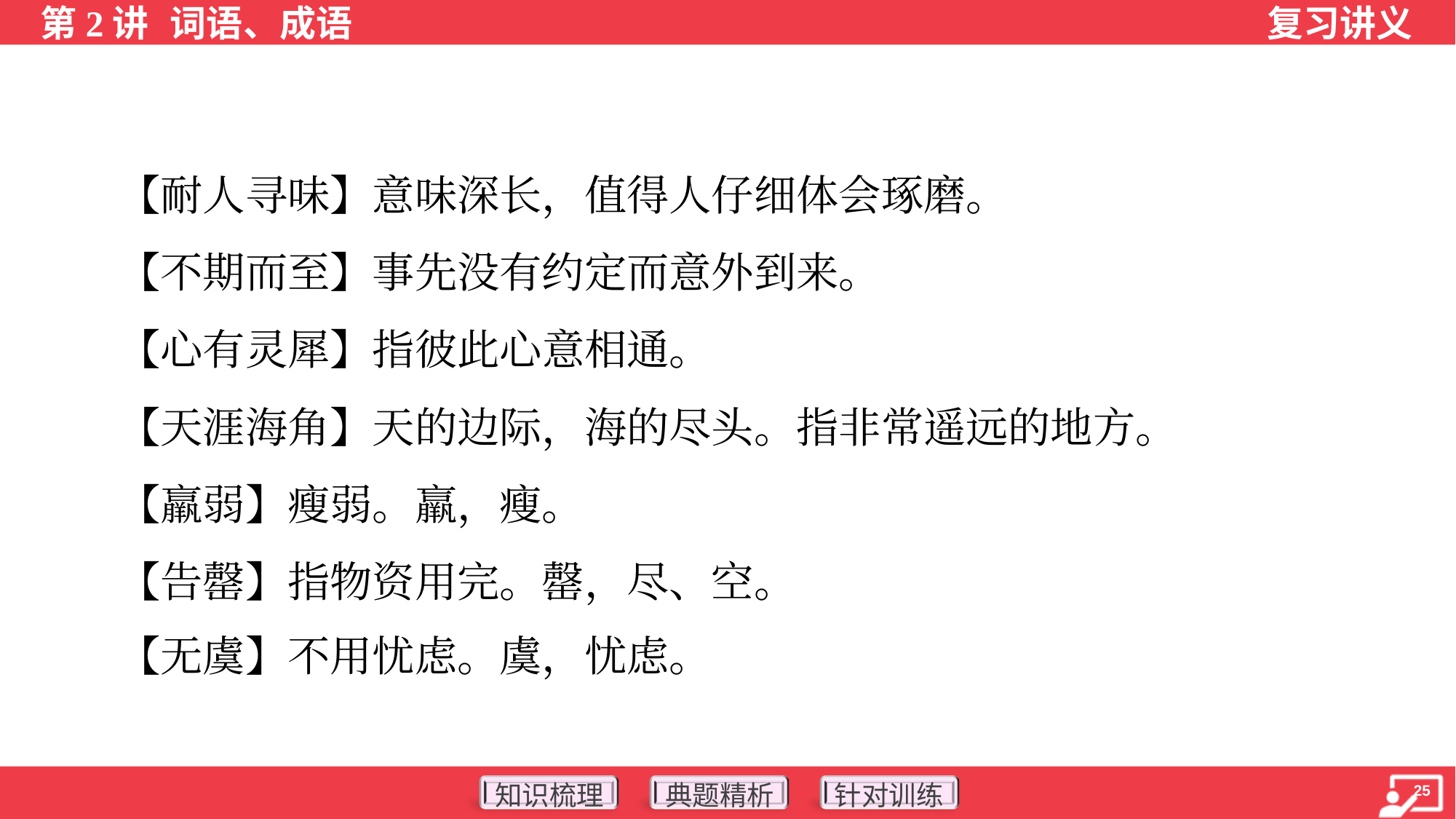

【耐人寻味】意味深长，值得人仔细体会琢磨。
    【不期而至】事先没有约定而意外到来。
    【心有灵犀】指彼此心意相通。
    【天涯海角】天的边际，海的尽头。指非常遥远的地方。
    【羸弱】瘦弱。羸，瘦。
    【告罄】指物资用完。罄，尽、空。
    【无虞】不用忧虑。虞，忧虑。